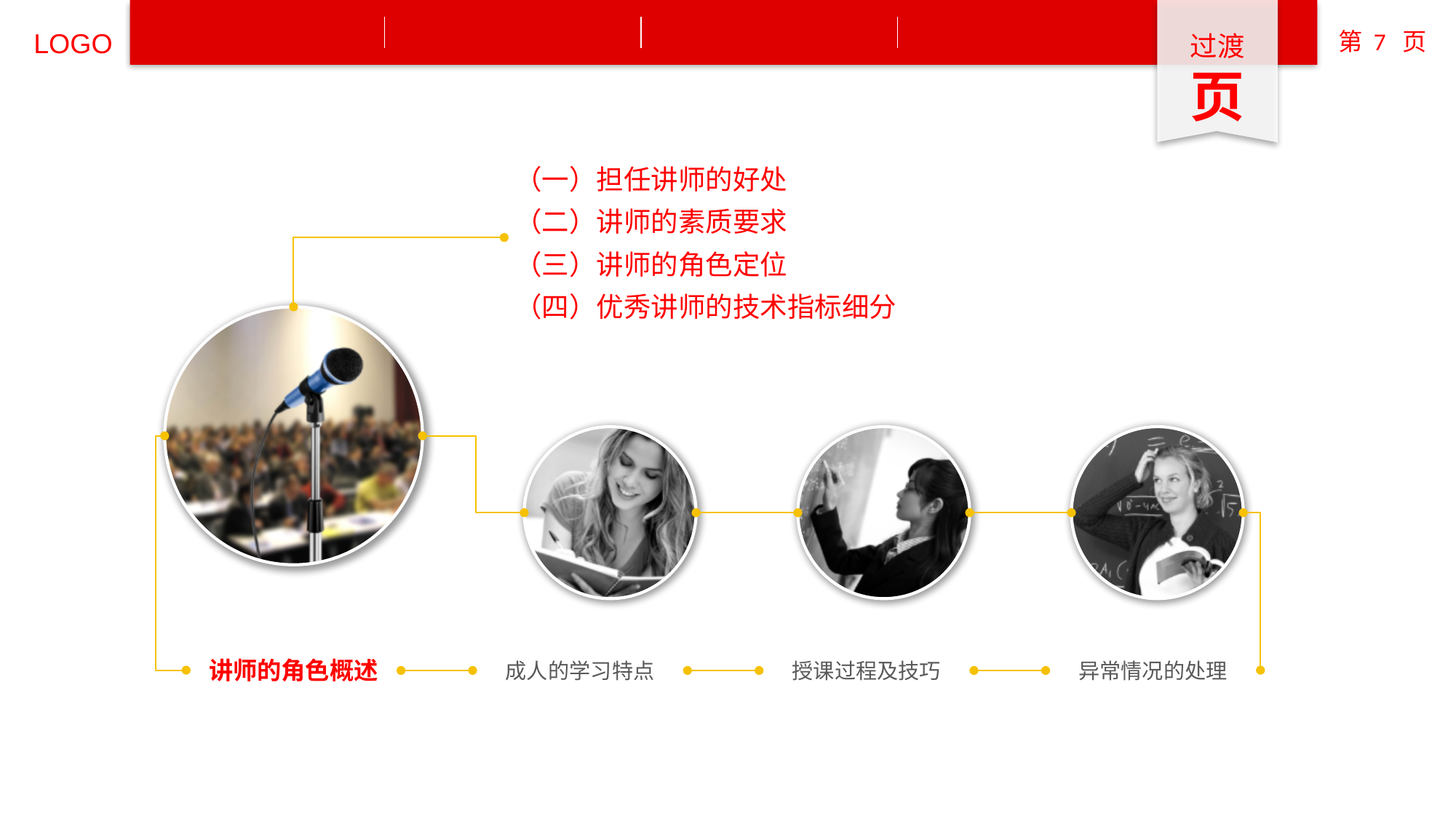

过渡
页
（一）担任讲师的好处
（二）讲师的素质要求
（三）讲师的角色定位
（四）优秀讲师的技术指标细分

讲师的角色概述
成人的学习特点
授课过程及技巧
异常情况的处理